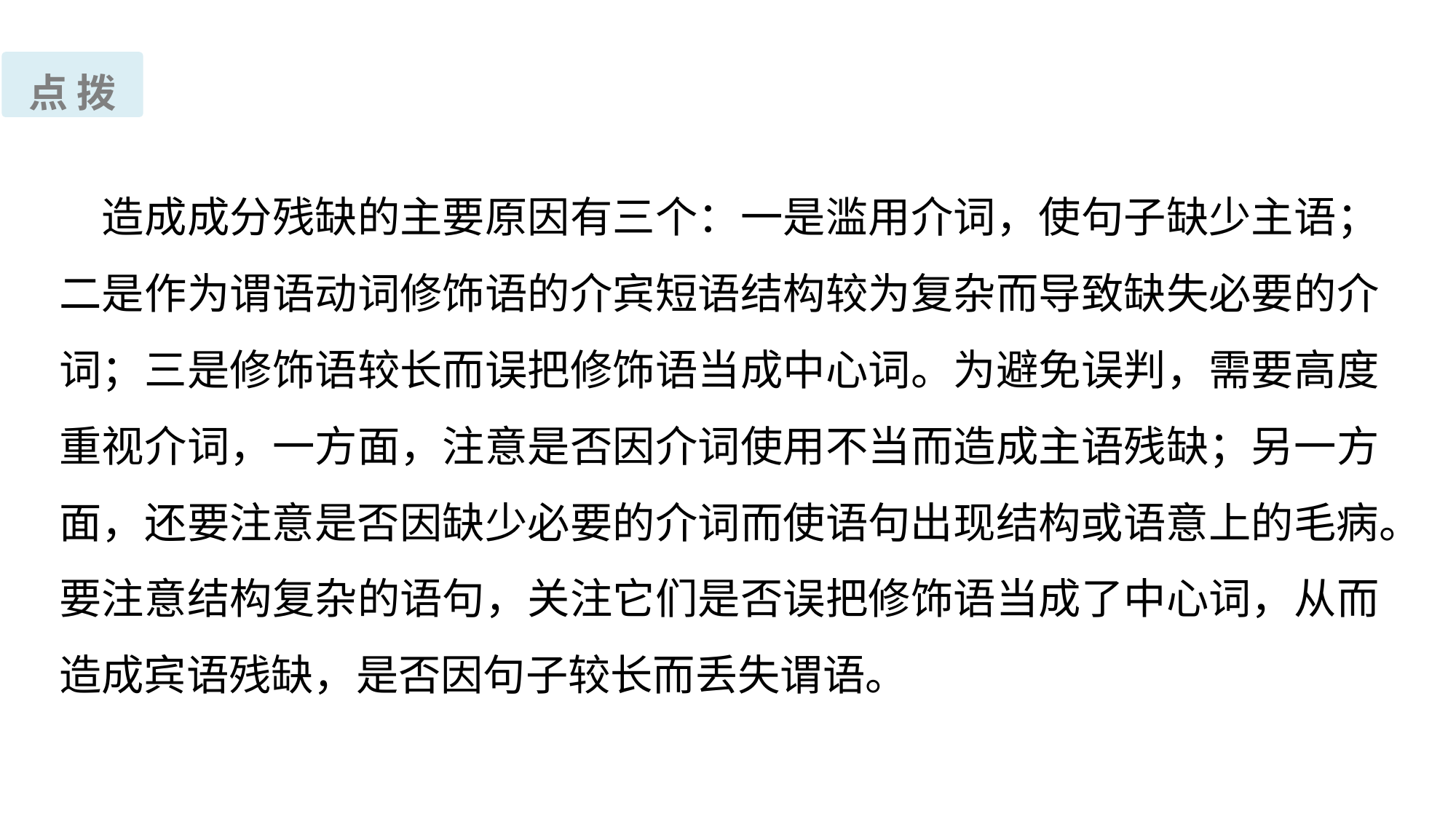

点 拨
　造成成分残缺的主要原因有三个：一是滥用介词，使句子缺少主语；二是作为谓语动词修饰语的介宾短语结构较为复杂而导致缺失必要的介词；三是修饰语较长而误把修饰语当成中心词。为避免误判，需要高度重视介词，一方面，注意是否因介词使用不当而造成主语残缺；另一方面，还要注意是否因缺少必要的介词而使语句出现结构或语意上的毛病。要注意结构复杂的语句，关注它们是否误把修饰语当成了中心词，从而造成宾语残缺，是否因句子较长而丢失谓语。